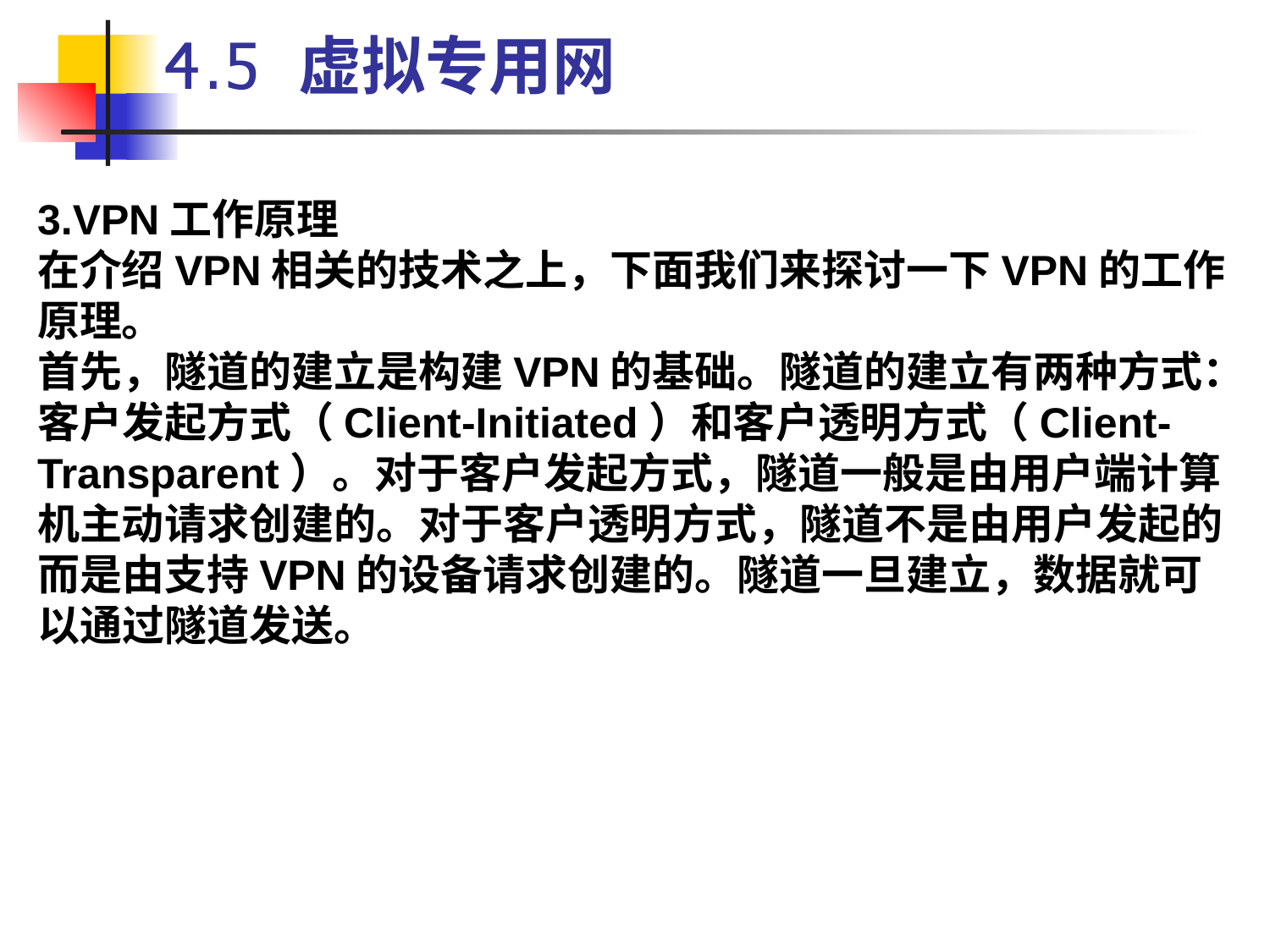

4.5 虚拟专用网
3.VPN工作原理
在介绍VPN相关的技术之上，下面我们来探讨一下VPN的工作原理。
首先，隧道的建立是构建VPN的基础。隧道的建立有两种方式：客户发起方式（Client-Initiated）和客户透明方式（Client-Transparent）。对于客户发起方式，隧道一般是由用户端计算机主动请求创建的。对于客户透明方式，隧道不是由用户发起的而是由支持VPN的设备请求创建的。隧道一旦建立，数据就可以通过隧道发送。